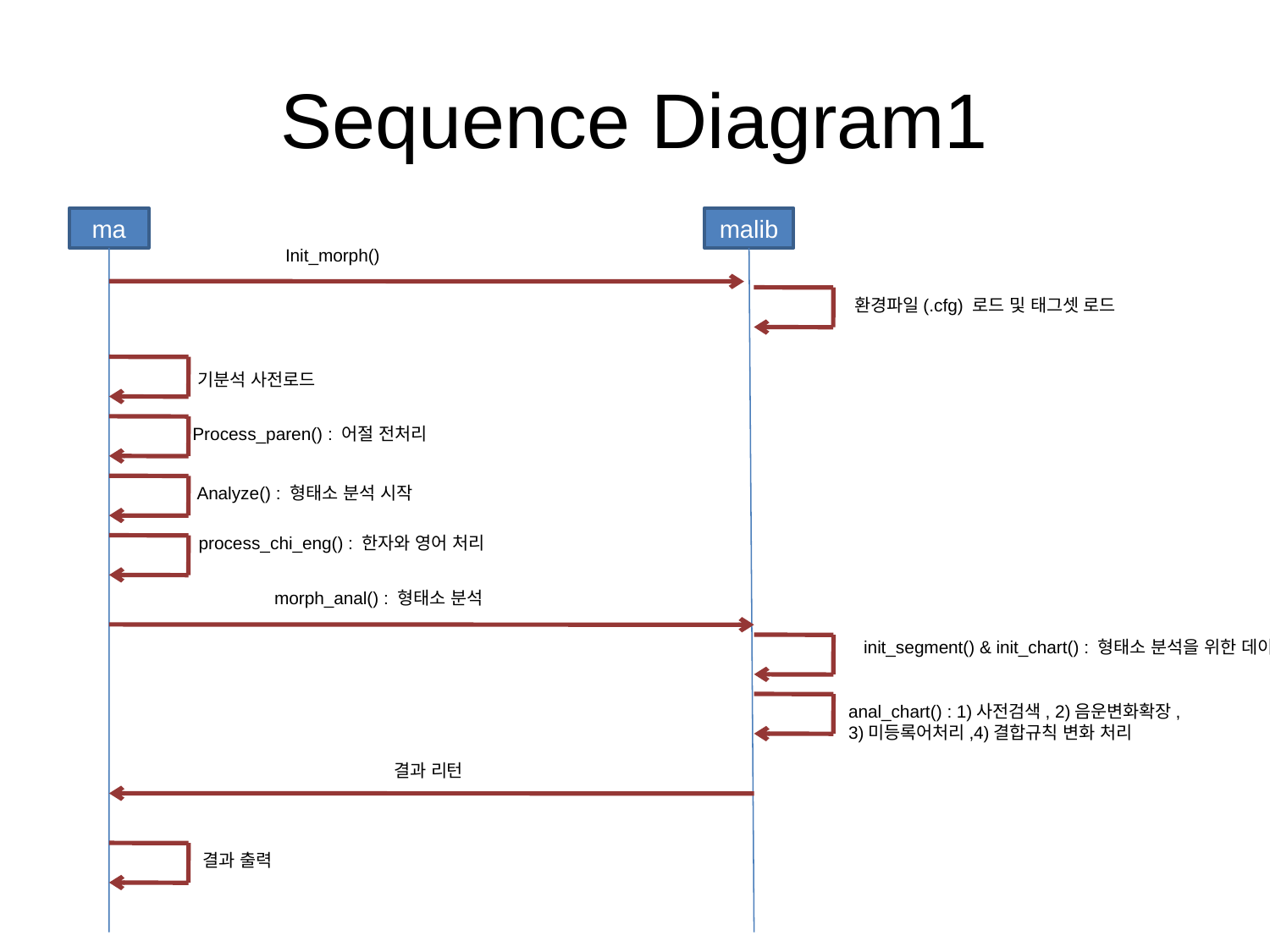

# Sequence Diagram1
ma
malib
Init_morph()
환경파일(.cfg) 로드 및 태그셋 로드
기분석 사전로드
Process_paren() : 어절 전처리
Analyze() : 형태소 분석 시작
process_chi_eng() : 한자와 영어 처리
morph_anal() : 형태소 분석
init_segment() & init_chart() : 형태소 분석을 위한 데이터 초기화
anal_chart() : 1)사전검색, 2)음운변화확장,
3)미등록어처리,4)결합규칙 변화 처리
결과 리턴
결과 출력